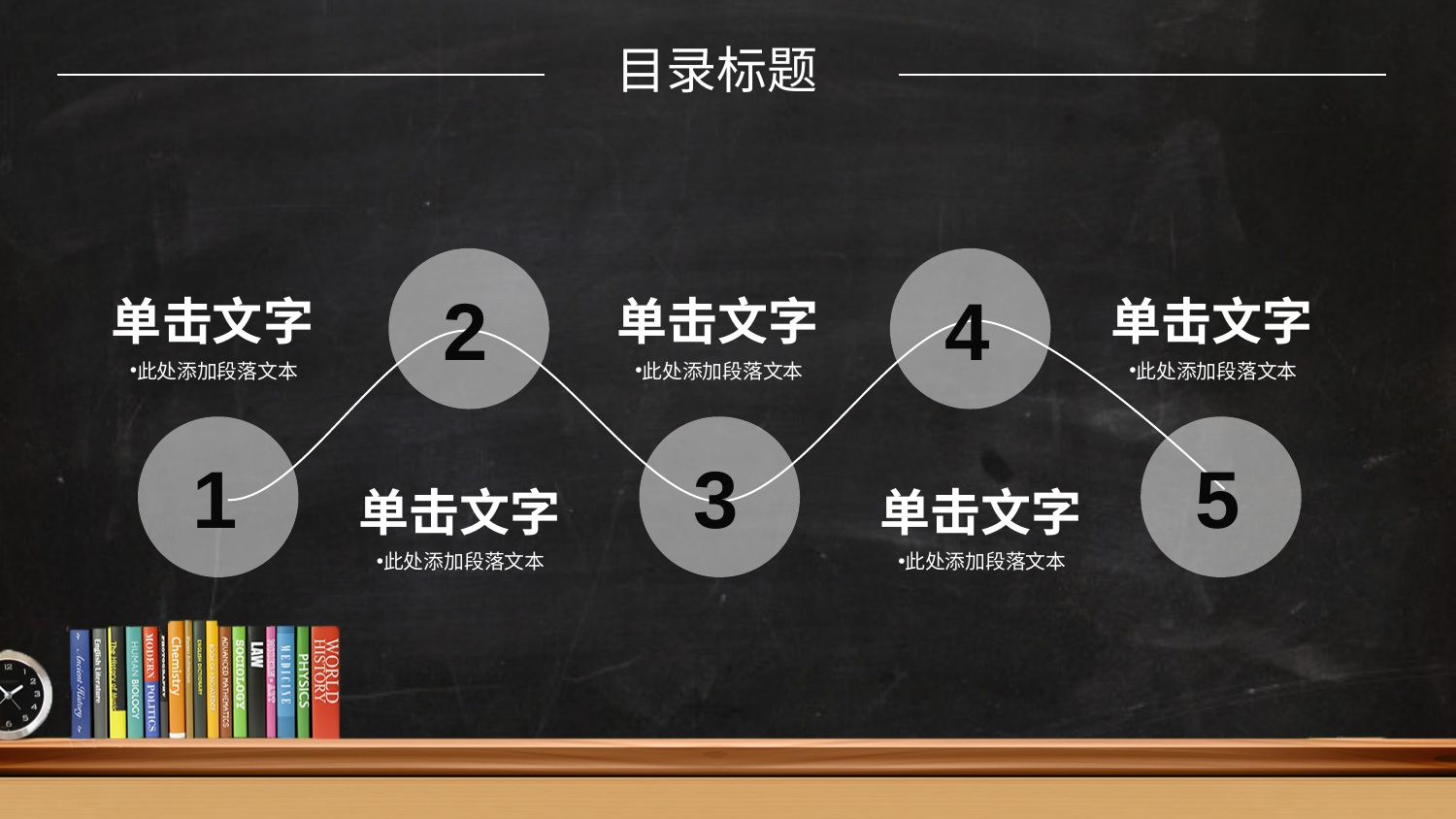

目录标题

2

4
单击文字
此处添加段落文本
单击文字
此处添加段落文本
单击文字
此处添加段落文本

1

3

5
单击文字
此处添加段落文本
单击文字
此处添加段落文本